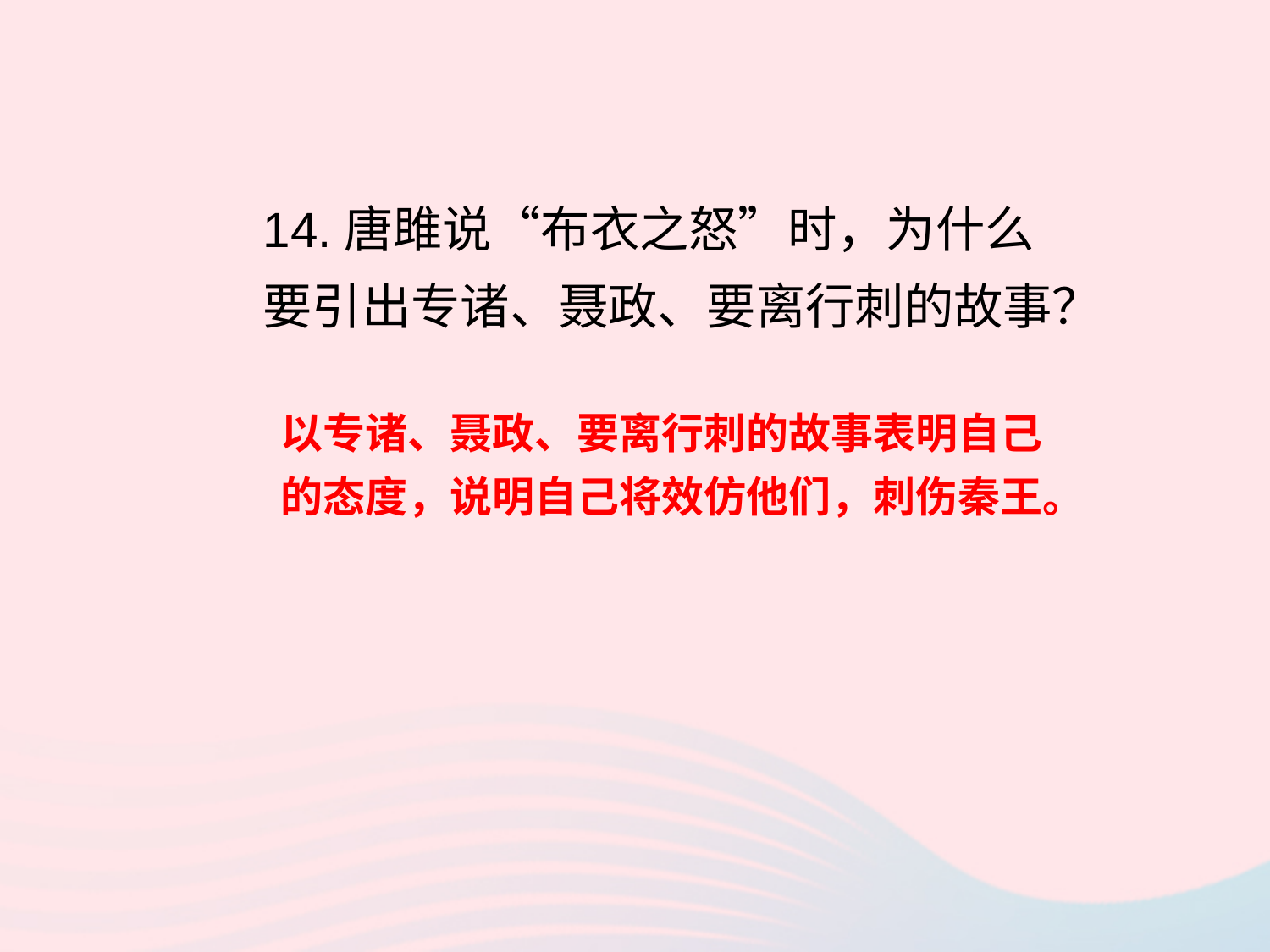

14.唐雎说“布衣之怒”时，为什么要引出专诸、聂政、要离行刺的故事？
以专诸、聂政、要离行刺的故事表明自己的态度，说明自己将效仿他们，刺伤秦王。